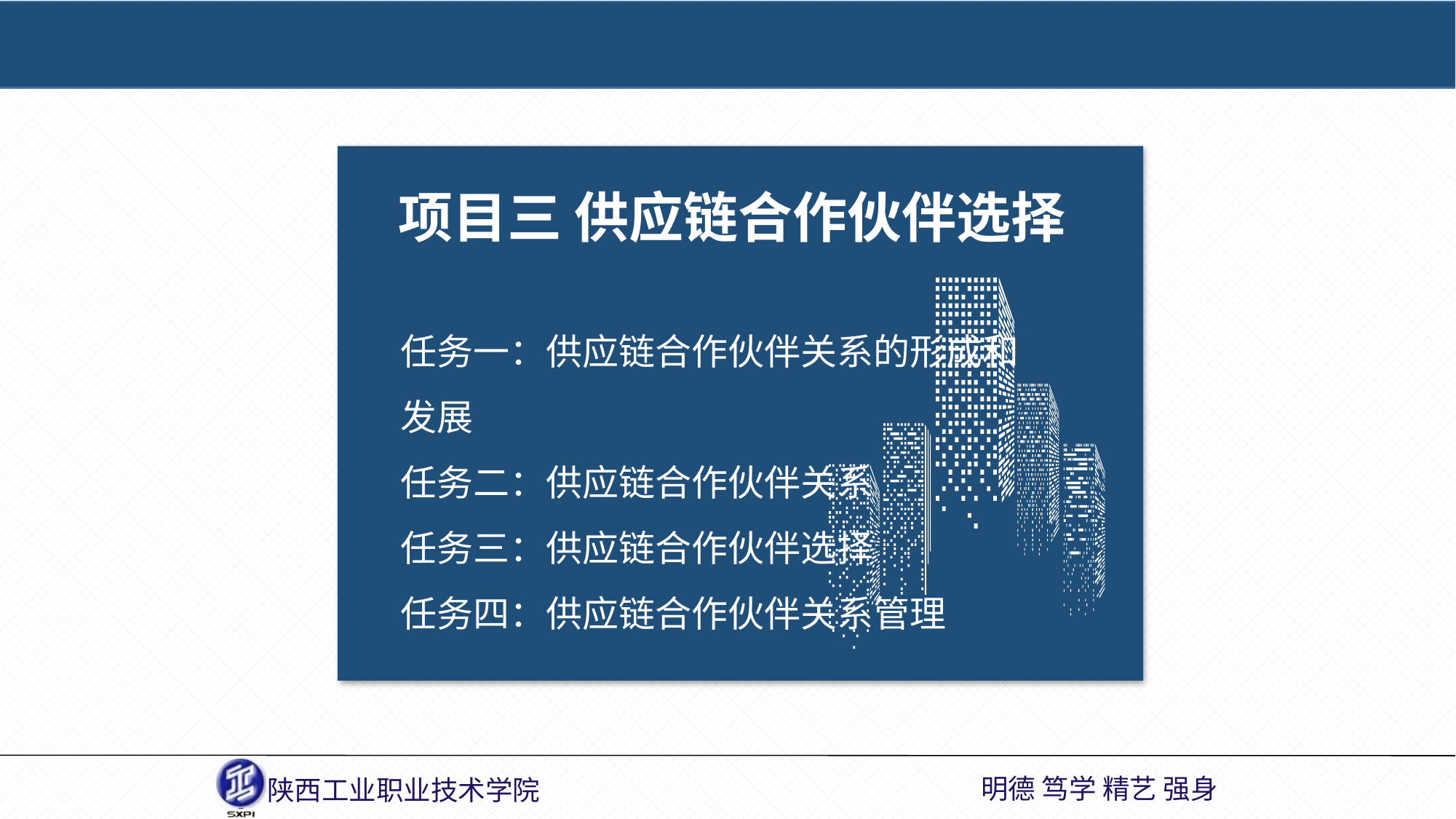

项目三 供应链合作伙伴选择

任务一：供应链合作伙伴关系的形成和发展
任务二：供应链合作伙伴关系
任务三：供应链合作伙伴选择
任务四：供应链合作伙伴关系管理